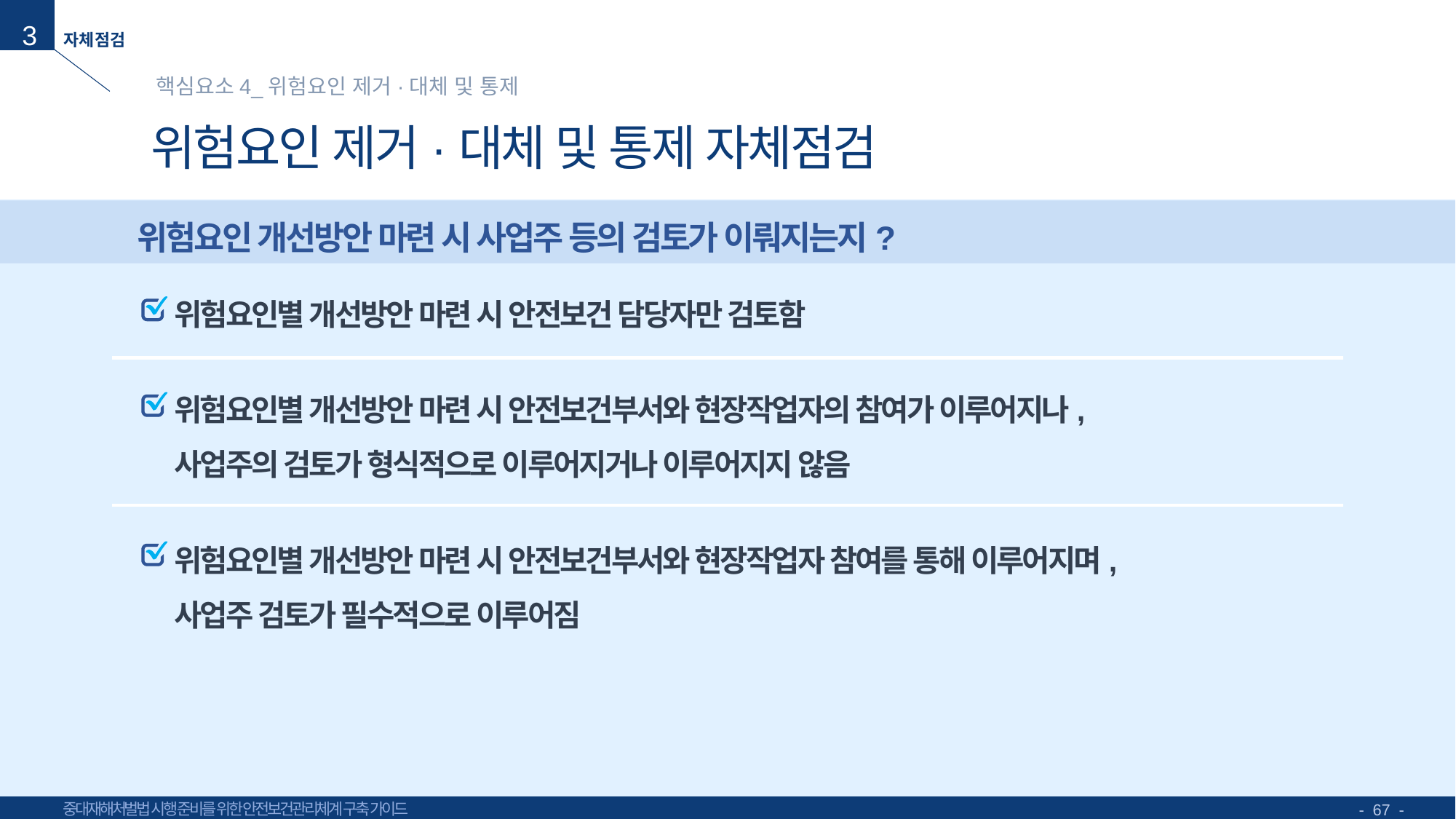

3
핵심요소4_위험요인 제거·대체 및 통제
# 위험요인 제거·대체 및 통제 자체점검

위험요인 개선방안 마련 시 사업주 등의 검토가 이뤄지는지?
위험요인별 개선방안 마련 시 안전보건 담당자만 검토함
위험요인별 개선방안 마련 시 안전보건부서와 현장작업자의 참여가 이루어지나,
사업주의 검토가 형식적으로 이루어지거나 이루어지지 않음
위험요인별 개선방안 마련 시 안전보건부서와 현장작업자 참여를 통해 이루어지며,
사업주 검토가 필수적으로 이루어짐

-  67  -